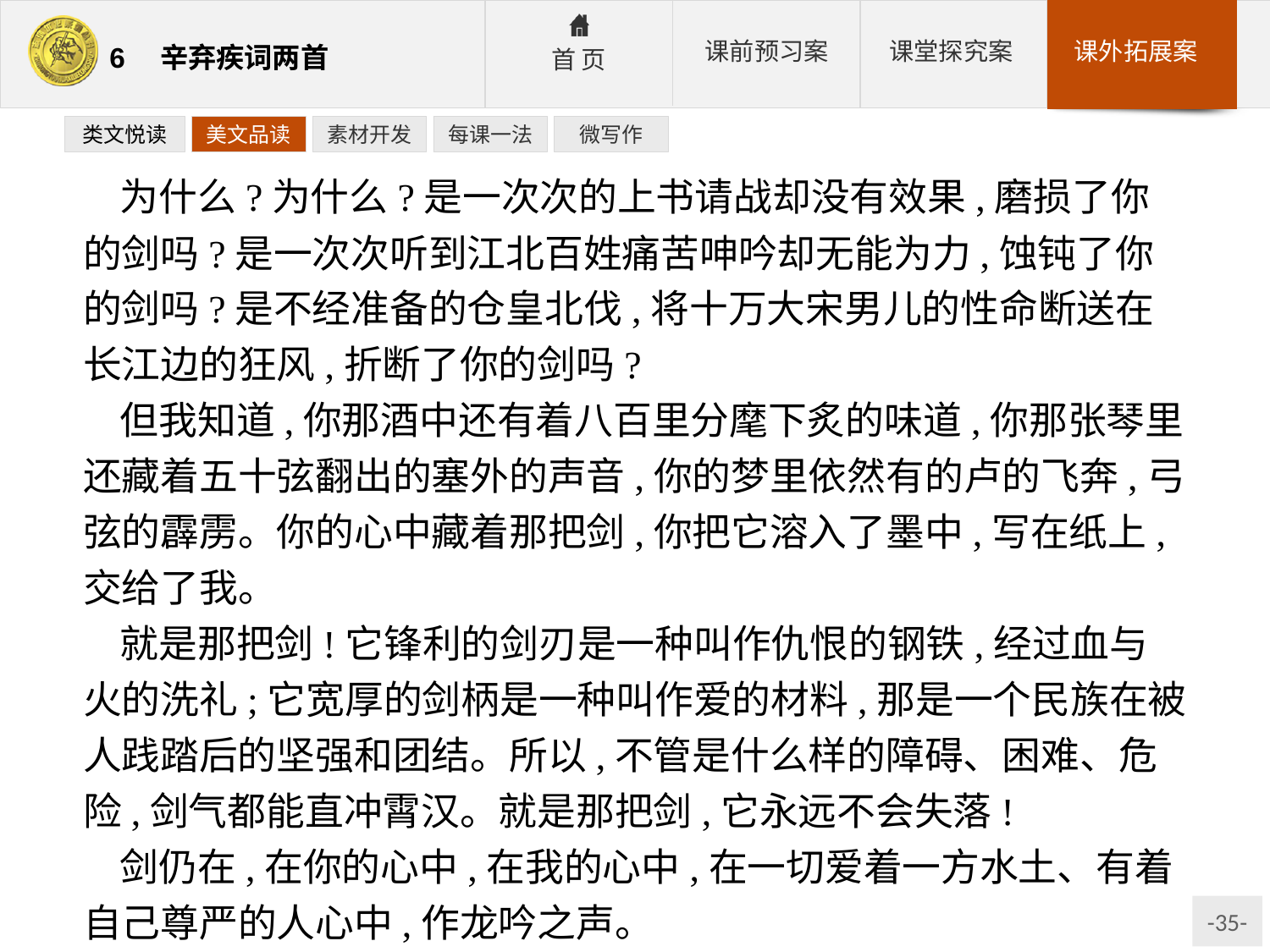

类文悦读
美文品读
素材开发
每课一法
微写作
为什么?为什么?是一次次的上书请战却没有效果,磨损了你的剑吗?是一次次听到江北百姓痛苦呻吟却无能为力,蚀钝了你的剑吗?是不经准备的仓皇北伐,将十万大宋男儿的性命断送在长江边的狂风,折断了你的剑吗?
但我知道,你那酒中还有着八百里分麾下炙的味道,你那张琴里还藏着五十弦翻出的塞外的声音,你的梦里依然有的卢的飞奔,弓弦的霹雳。你的心中藏着那把剑,你把它溶入了墨中,写在纸上,交给了我。
就是那把剑!它锋利的剑刃是一种叫作仇恨的钢铁,经过血与火的洗礼;它宽厚的剑柄是一种叫作爱的材料,那是一个民族在被人践踏后的坚强和团结。所以,不管是什么样的障碍、困难、危险,剑气都能直冲霄汉。就是那把剑,它永远不会失落!
剑仍在,在你的心中,在我的心中,在一切爱着一方水土、有着自己尊严的人心中,作龙吟之声。